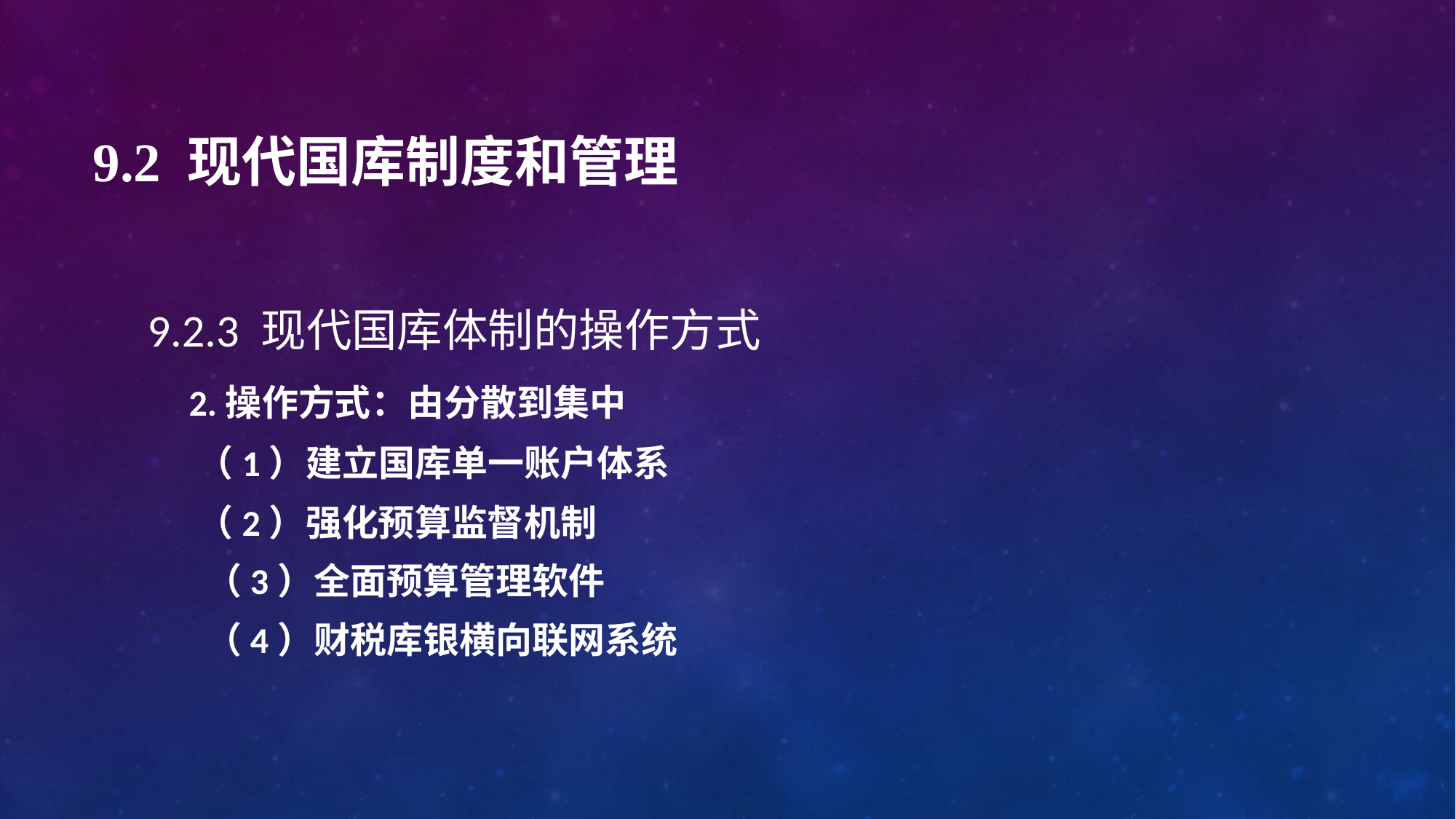

# 9.2 现代国库制度和管理
9.2.3 现代国库体制的操作方式
    2.操作方式：由分散到集中
     （1）建立国库单一账户体系
     （2）强化预算监督机制
      （3）全面预算管理软件
      （4）财税库银横向联网系统